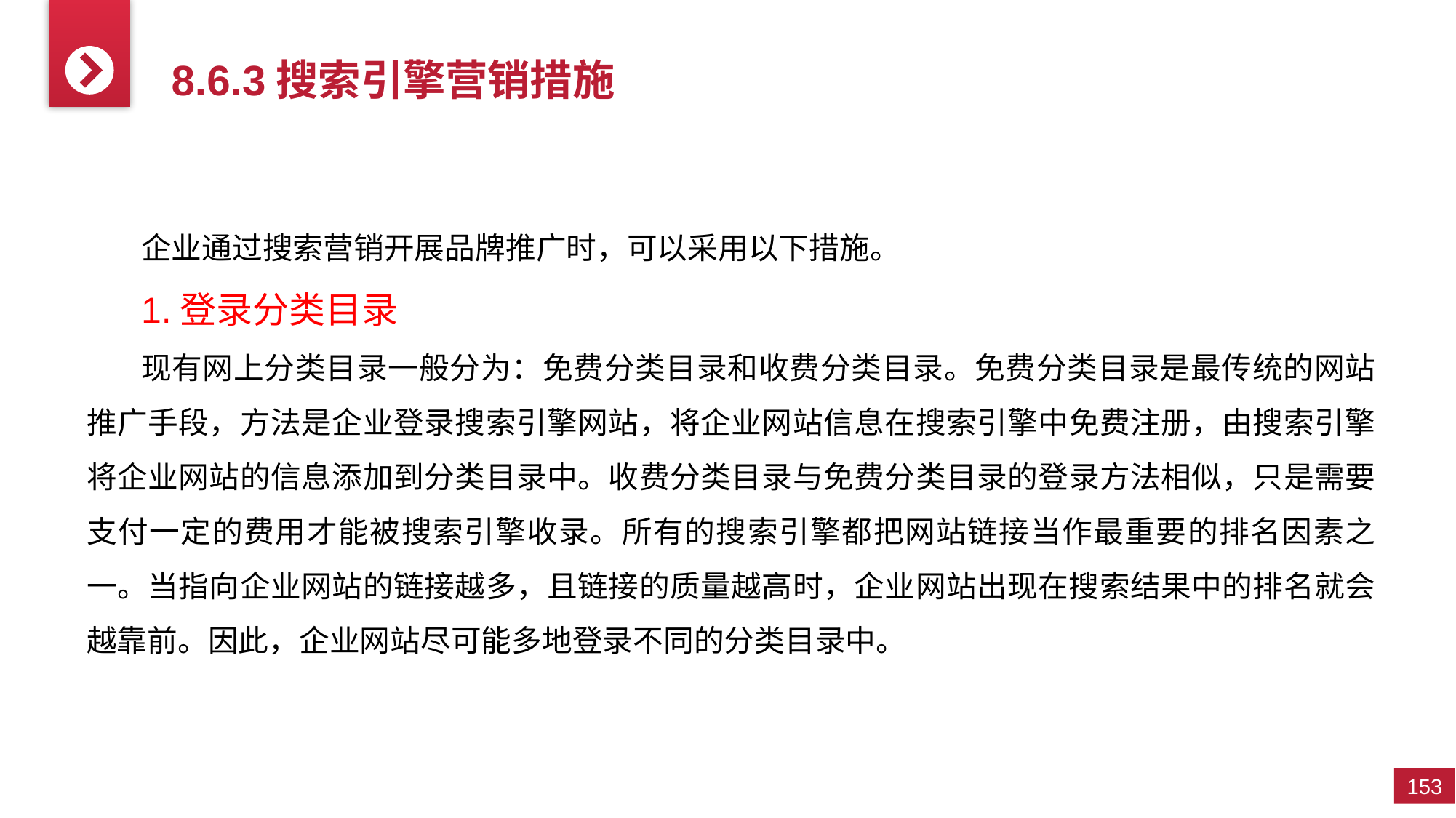

8.6.3搜索引擎营销措施
企业通过搜索营销开展品牌推广时，可以采用以下措施。
1.登录分类目录
现有网上分类目录一般分为：免费分类目录和收费分类目录。免费分类目录是最传统的网站推广手段，方法是企业登录搜索引擎网站，将企业网站信息在搜索引擎中免费注册，由搜索引擎将企业网站的信息添加到分类目录中。收费分类目录与免费分类目录的登录方法相似，只是需要支付一定的费用才能被搜索引擎收录。所有的搜索引擎都把网站链接当作最重要的排名因素之一。当指向企业网站的链接越多，且链接的质量越高时，企业网站出现在搜索结果中的排名就会越靠前。因此，企业网站尽可能多地登录不同的分类目录中。